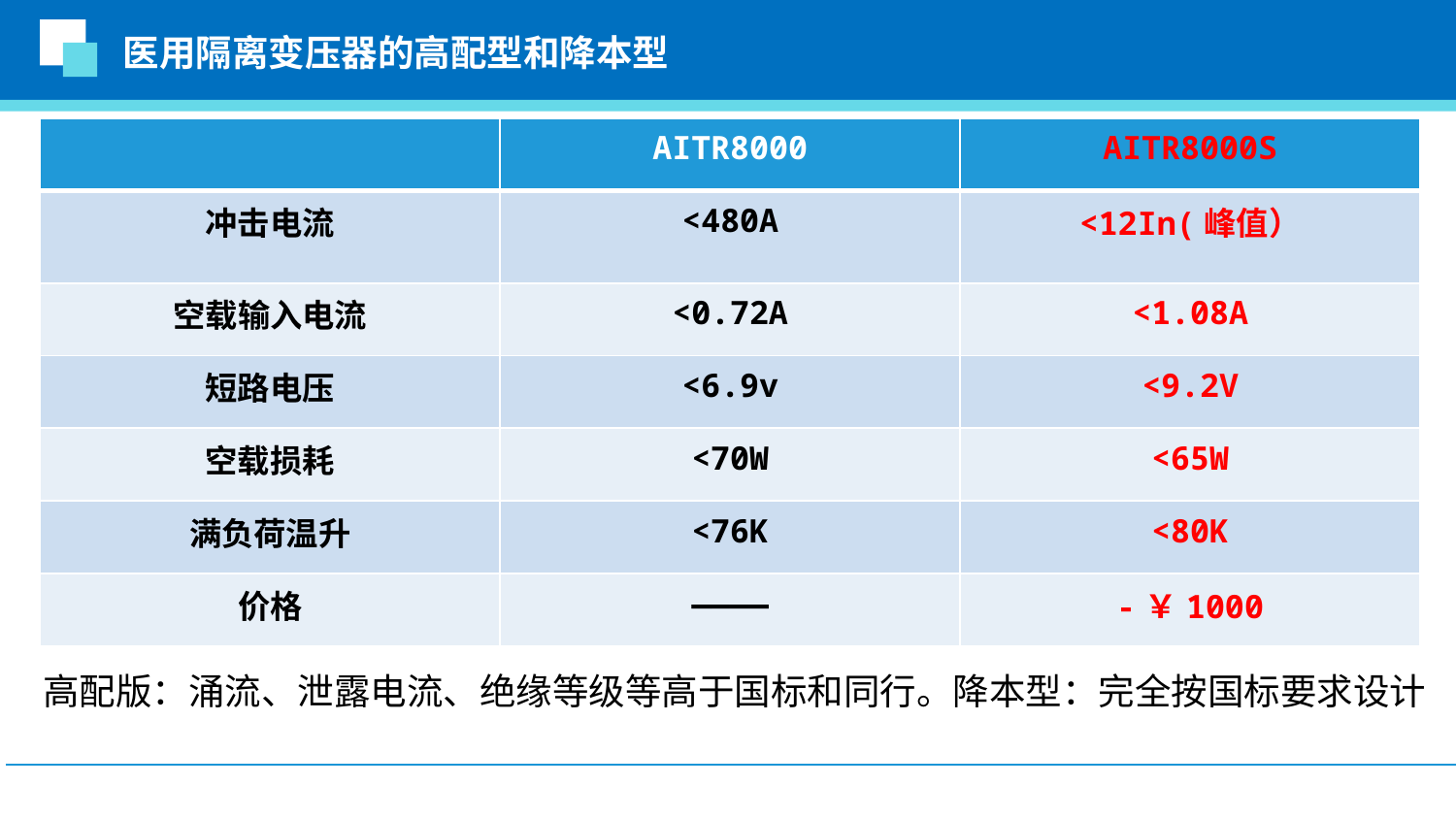

医用隔离变压器的高配型和降本型

|  | AITR8000 | AITR8000S |
| --- | --- | --- |
| 冲击电流 | <480A | <12In(峰值） |
| 空载输入电流 | <0.72A | <1.08A |
| 短路电压 | <6.9v | <9.2V |
| 空载损耗 | <70W | <65W |
| 满负荷温升 | <76K | <80K |
| 价格 | ———— | -￥1000 |
高配版：涌流、泄露电流、绝缘等级等高于国标和同行。降本型：完全按国标要求设计